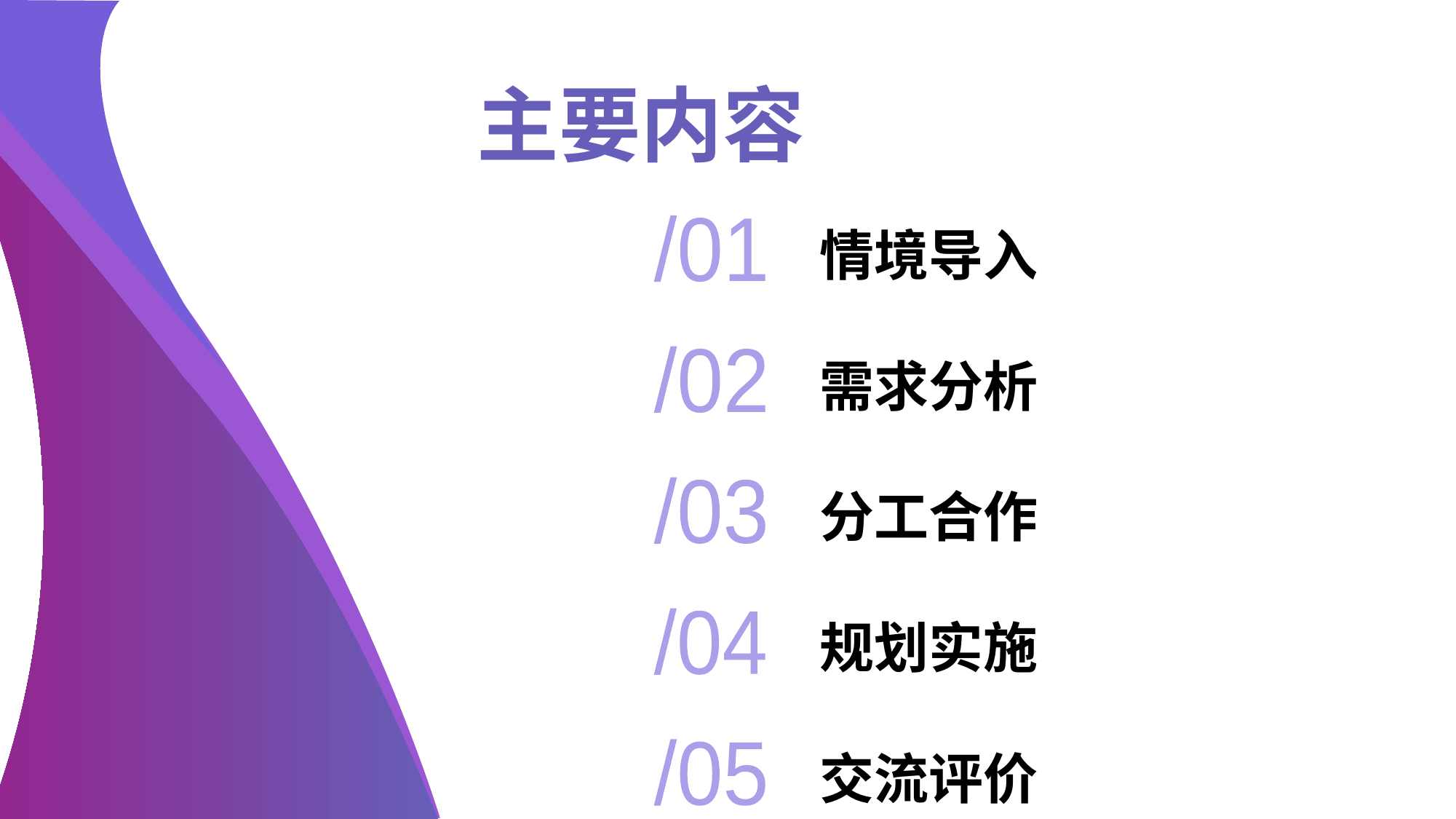

主要内容
# 情境导入
/01
需求分析
/02
分工合作
/03
规划实施
/04
交流评价
/05